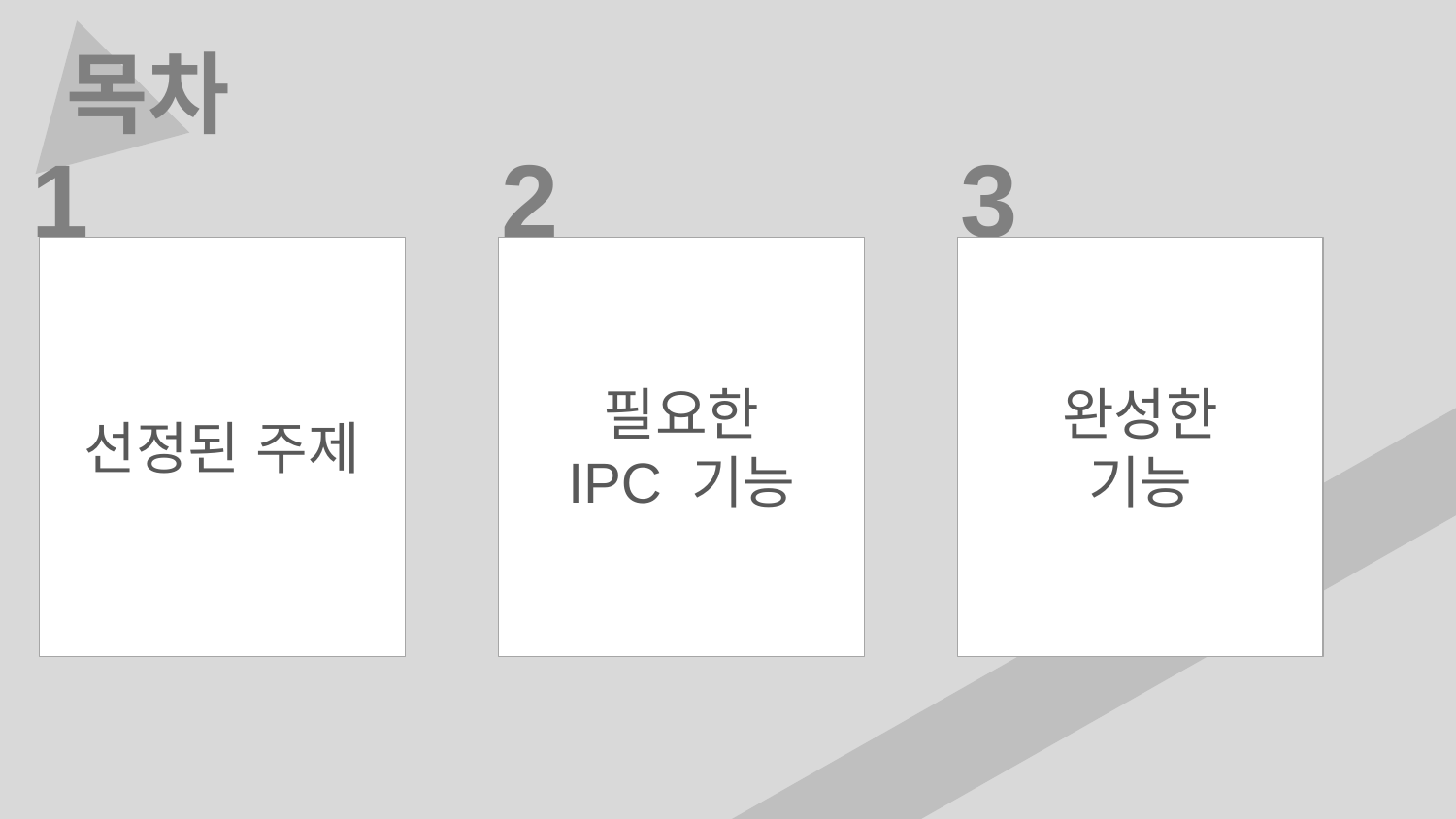

목차

1
2
3
선정된 주제
필요한
IPC 기능
완성한
기능